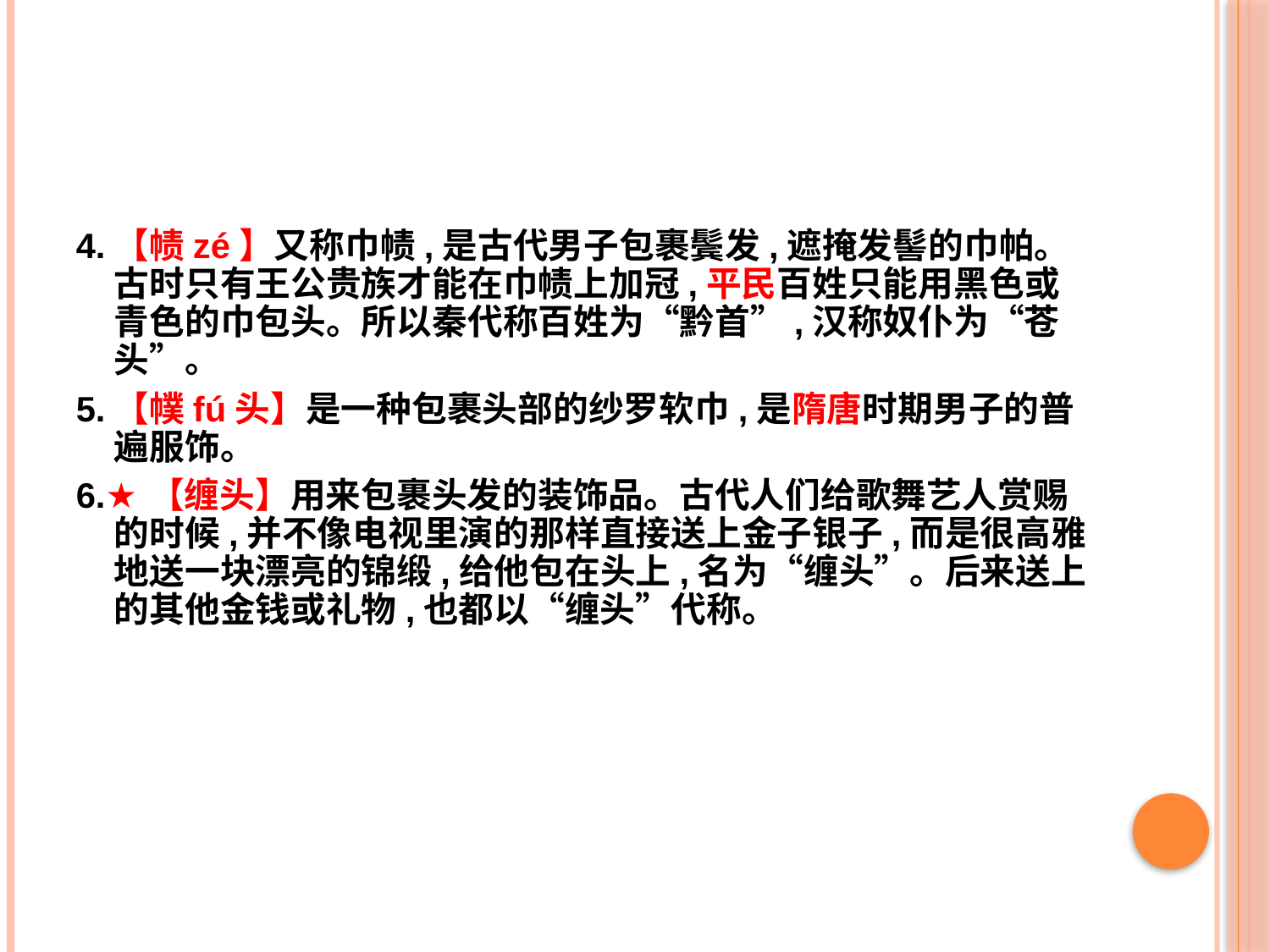

4.【帻zé】又称巾帻,是古代男子包裹鬓发,遮掩发髻的巾帕。古时只有王公贵族才能在巾帻上加冠,平民百姓只能用黑色或青色的巾包头。所以秦代称百姓为“黔首”,汉称奴仆为“苍头”。
5.【幞fú头】是一种包裹头部的纱罗软巾,是隋唐时期男子的普遍服饰。
6.★【缠头】用来包裹头发的装饰品。古代人们给歌舞艺人赏赐的时候,并不像电视里演的那样直接送上金子银子,而是很高雅地送一块漂亮的锦缎,给他包在头上,名为“缠头”。后来送上的其他金钱或礼物,也都以“缠头”代称。